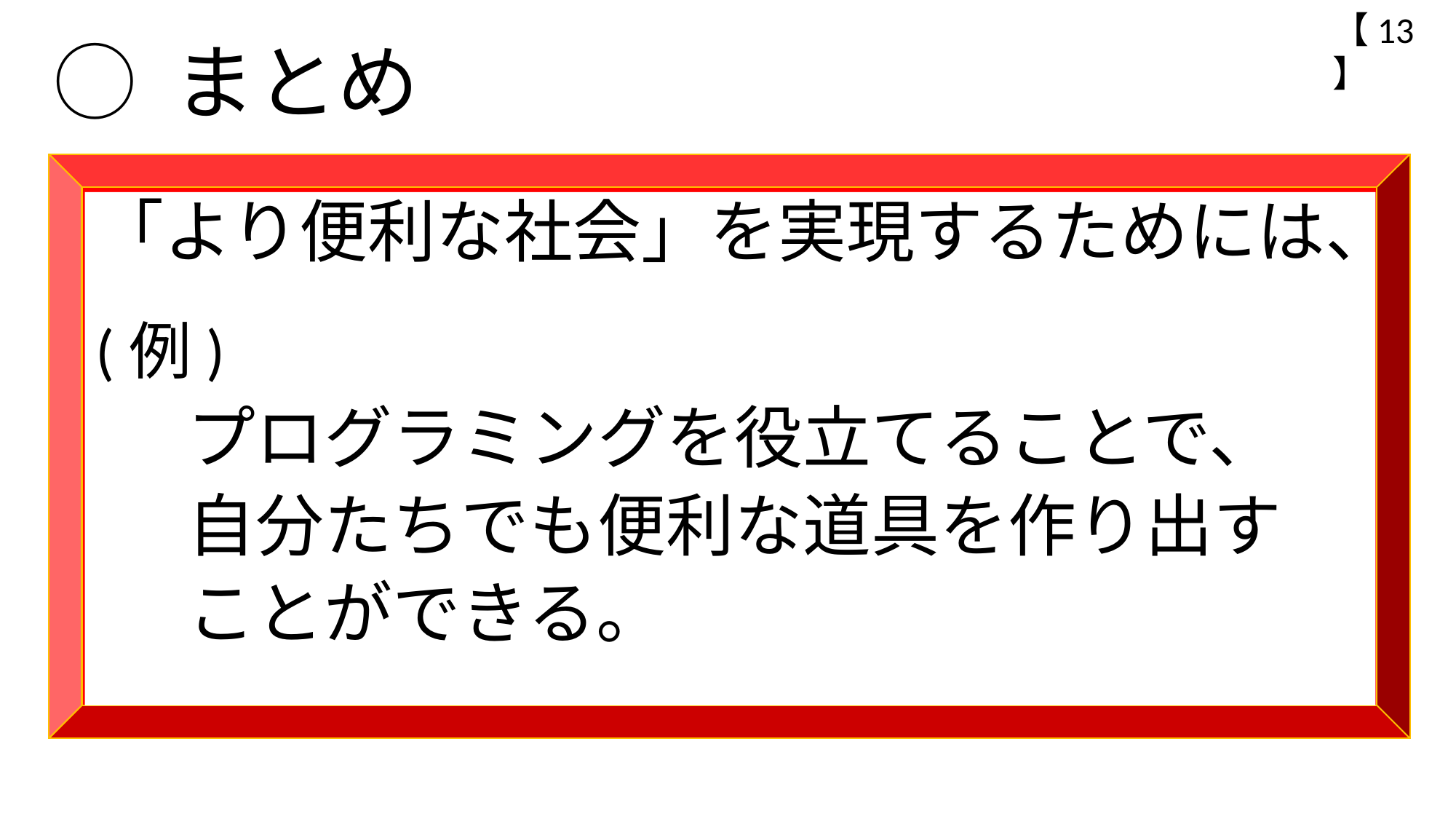

【13】
◯ まとめ

「より便利な社会」を実現するためには、

(例)
     プログラミングを役立てることで、
     自分たちでも便利な道具を作り出す
     ことができる。